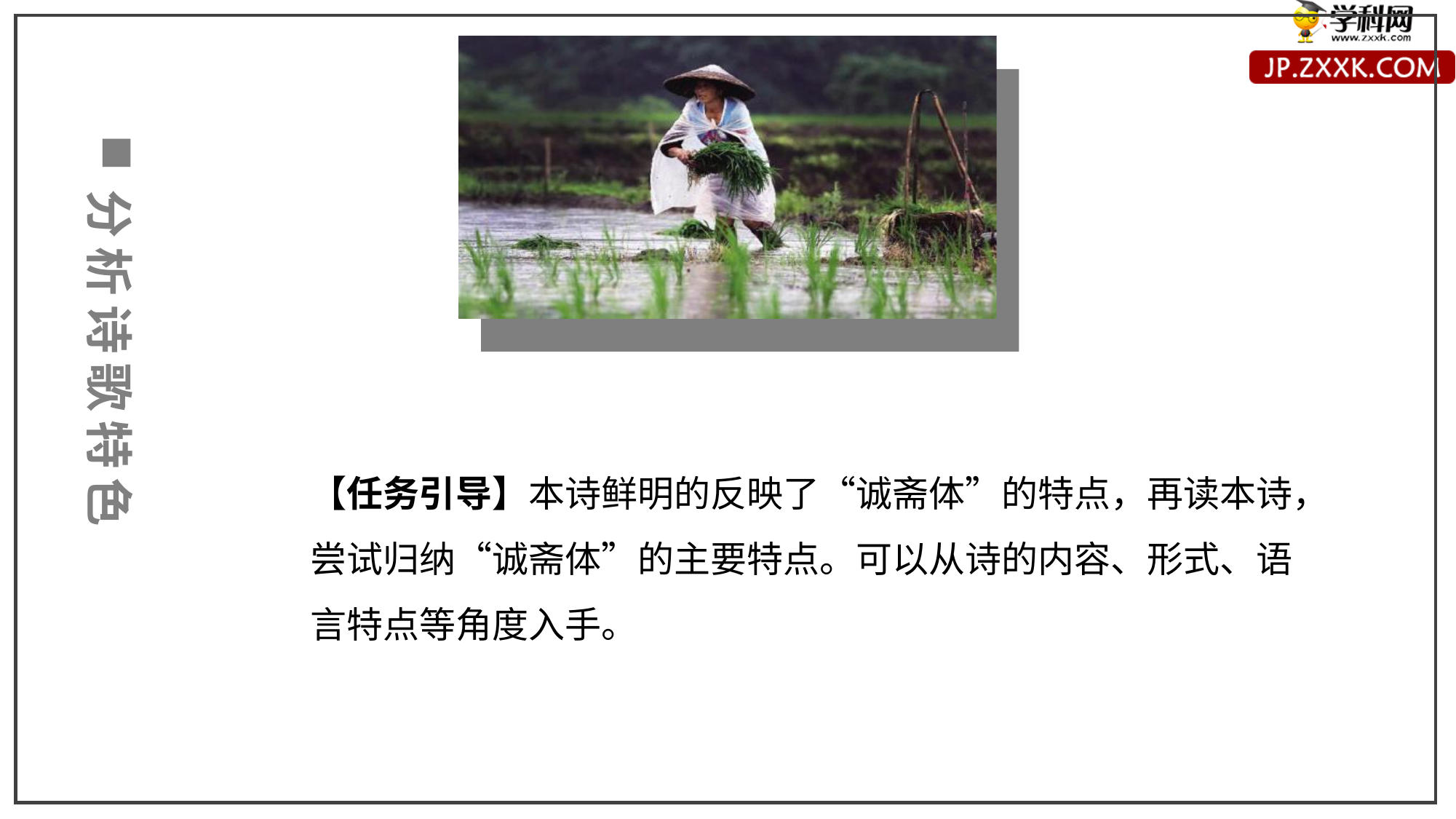

分析诗歌特色
【任务引导】本诗鲜明的反映了“诚斋体”的特点，再读本诗，尝试归纳“诚斋体”的主要特点。可以从诗的内容、形式、语言特点等角度入手。